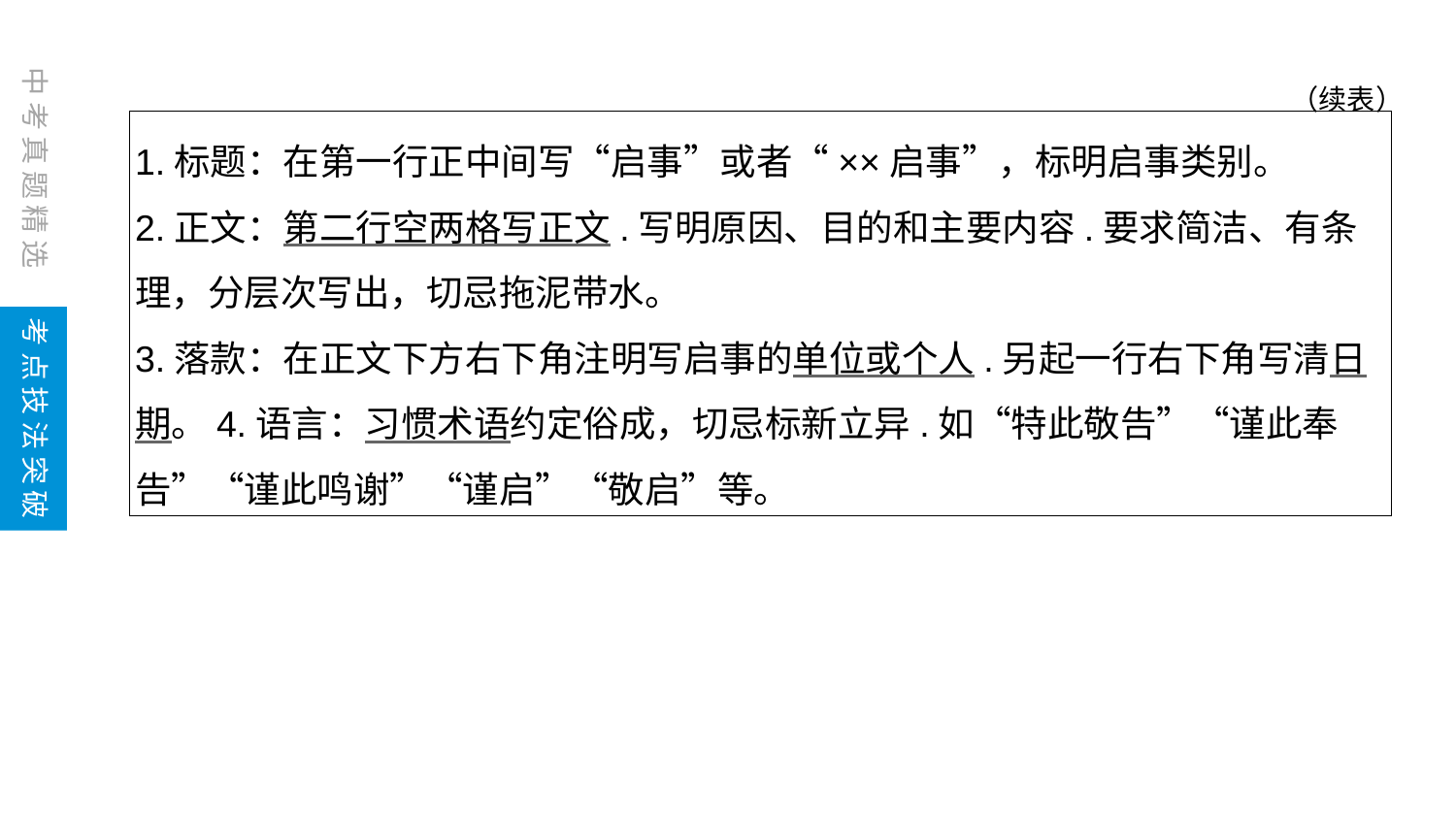

（续表）
1.标题：在第一行正中间写“启事”或者“××启事”，标明启事类别。
2.正文：第二行空两格写正文.写明原因、目的和主要内容.要求简洁、有条理，分层次写出，切忌拖泥带水。
3.落款：在正文下方右下角注明写启事的单位或个人.另起一行右下角写清日期。4.语言：习惯术语约定俗成，切忌标新立异.如“特此敬告”“谨此奉告”“谨此鸣谢”“谨启”“敬启”等。